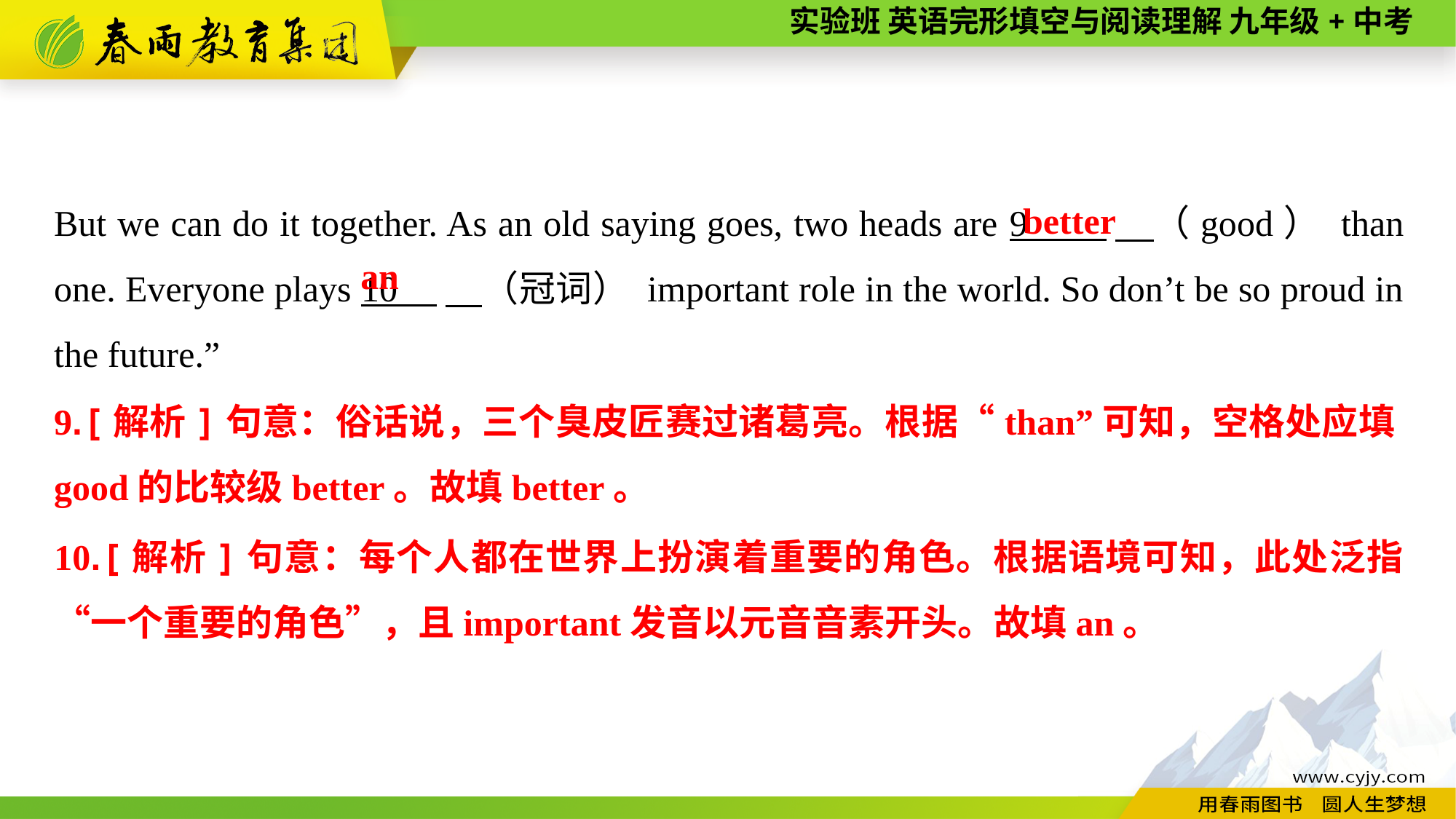

But we can do it together. As an old saying goes, two heads are 9       　（good） than one. Everyone plays 10    　（冠词） important role in the world. So don’t be so proud in the future.”
better
an
9.[解析]句意：俗话说，三个臭皮匠赛过诸葛亮。根据“than”可知，空格处应填good的比较级better。故填better。
10.[解析]句意：每个人都在世界上扮演着重要的角色。根据语境可知，此处泛指“一个重要的角色”，且important发音以元音音素开头。故填an。